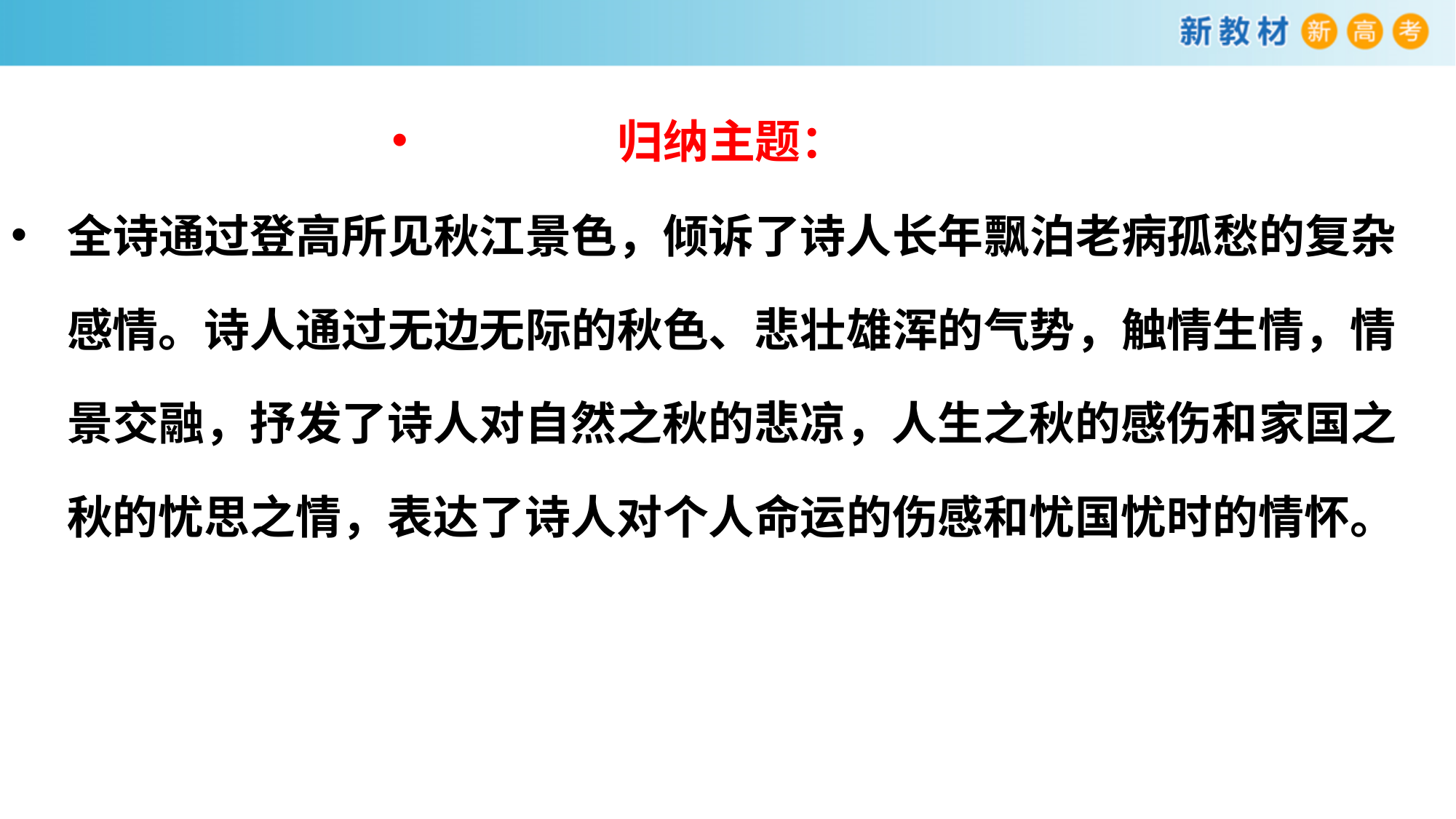

归纳主题：
全诗通过登高所见秋江景色，倾诉了诗人长年飘泊老病孤愁的复杂感情。诗人通过无边无际的秋色、悲壮雄浑的气势，触情生情，情景交融，抒发了诗人对自然之秋的悲凉，人生之秋的感伤和家国之秋的忧思之情，表达了诗人对个人命运的伤感和忧国忧时的情怀。